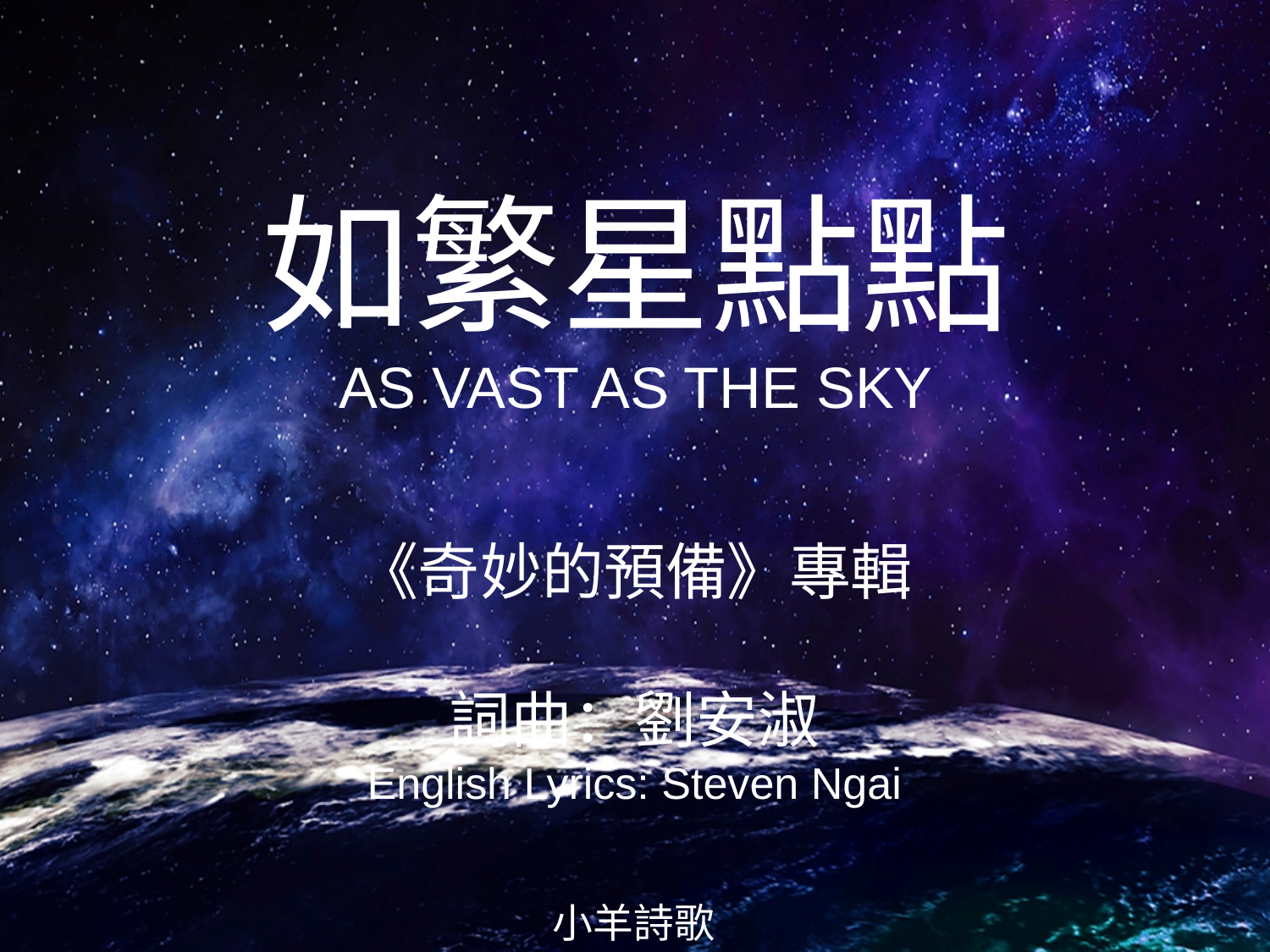

如繁星點點
AS VAST AS THE SKY

# 《奇妙的預備》專輯 詞曲：劉安淑 English Lyrics: Steven Ngai
小羊詩歌